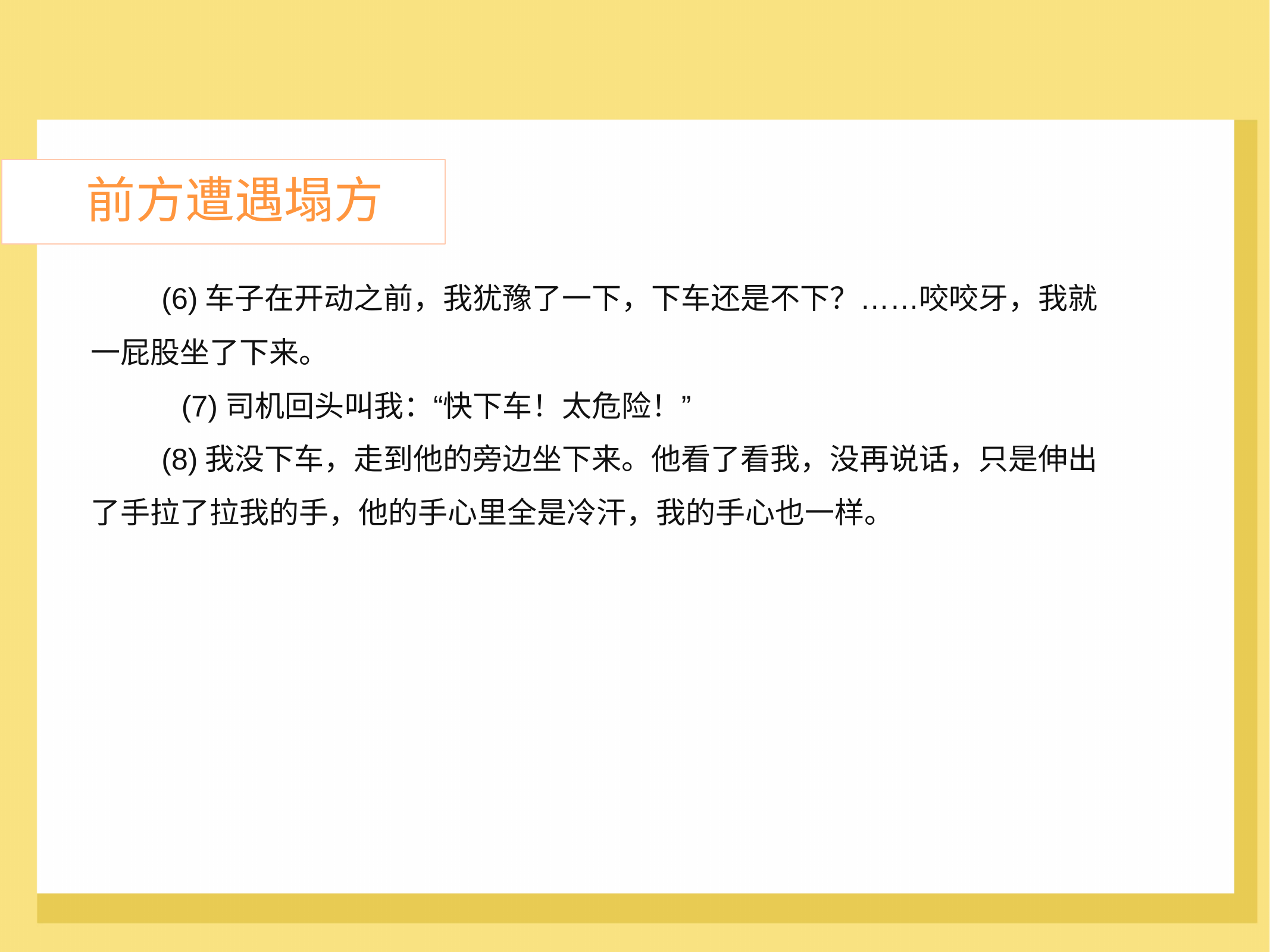

前方遭遇塌方
(6)车子在开动之前，我犹豫了一下，下车还是不下？……咬咬牙，我就
一屁股坐了下来。
(7)司机回头叫我：“快下车！太危险！”
(8)我没下车，走到他的旁边坐下来。他看了看我，没再说话，只是伸出
了手拉了拉我的手，他的手心里全是冷汗，我的手心也一样。